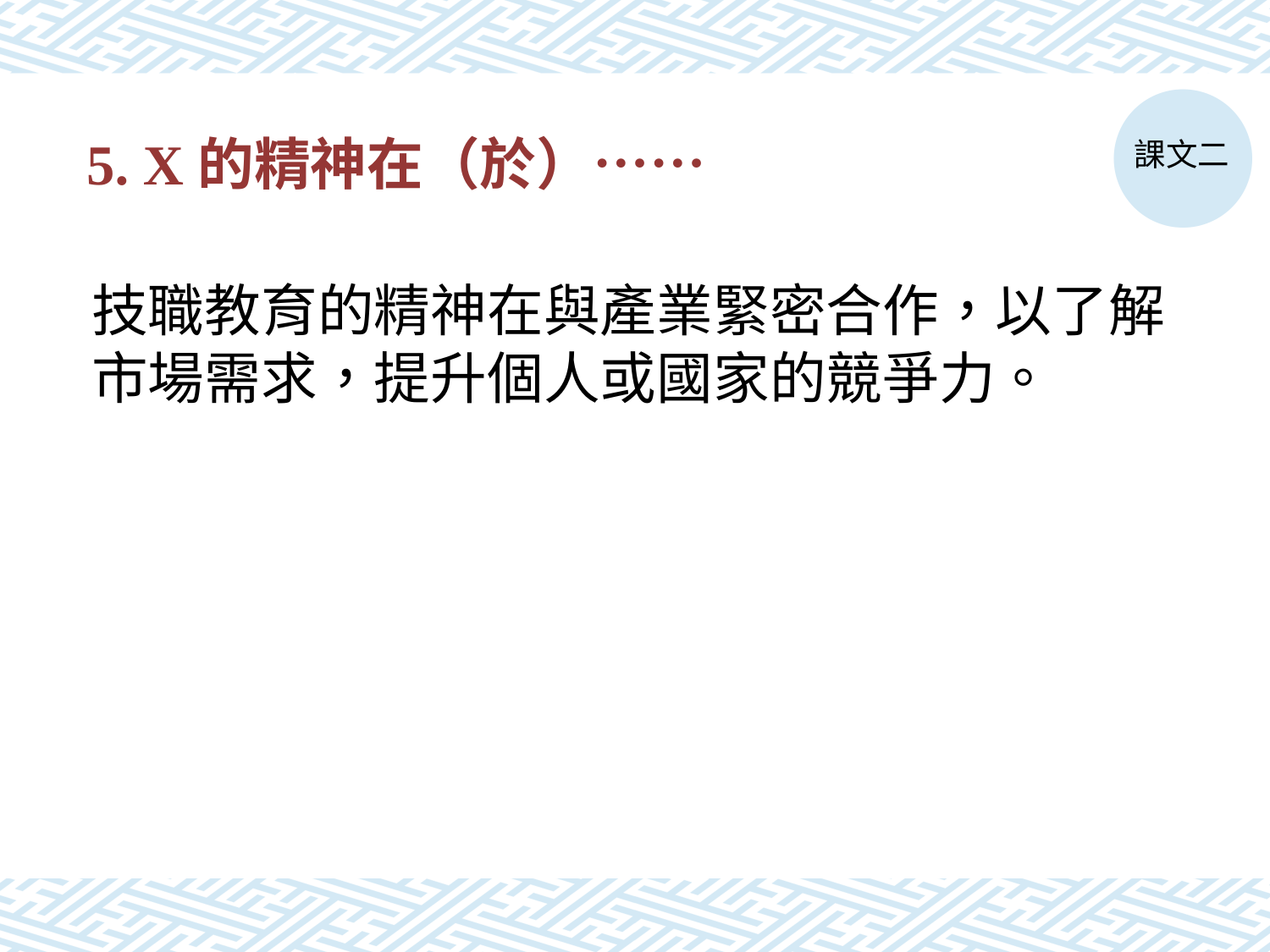

課文二
# 5. X的精神在（於）……
技職教育的精神在與產業緊密合作，以了解市場需求，提升個人或國家的競爭力。